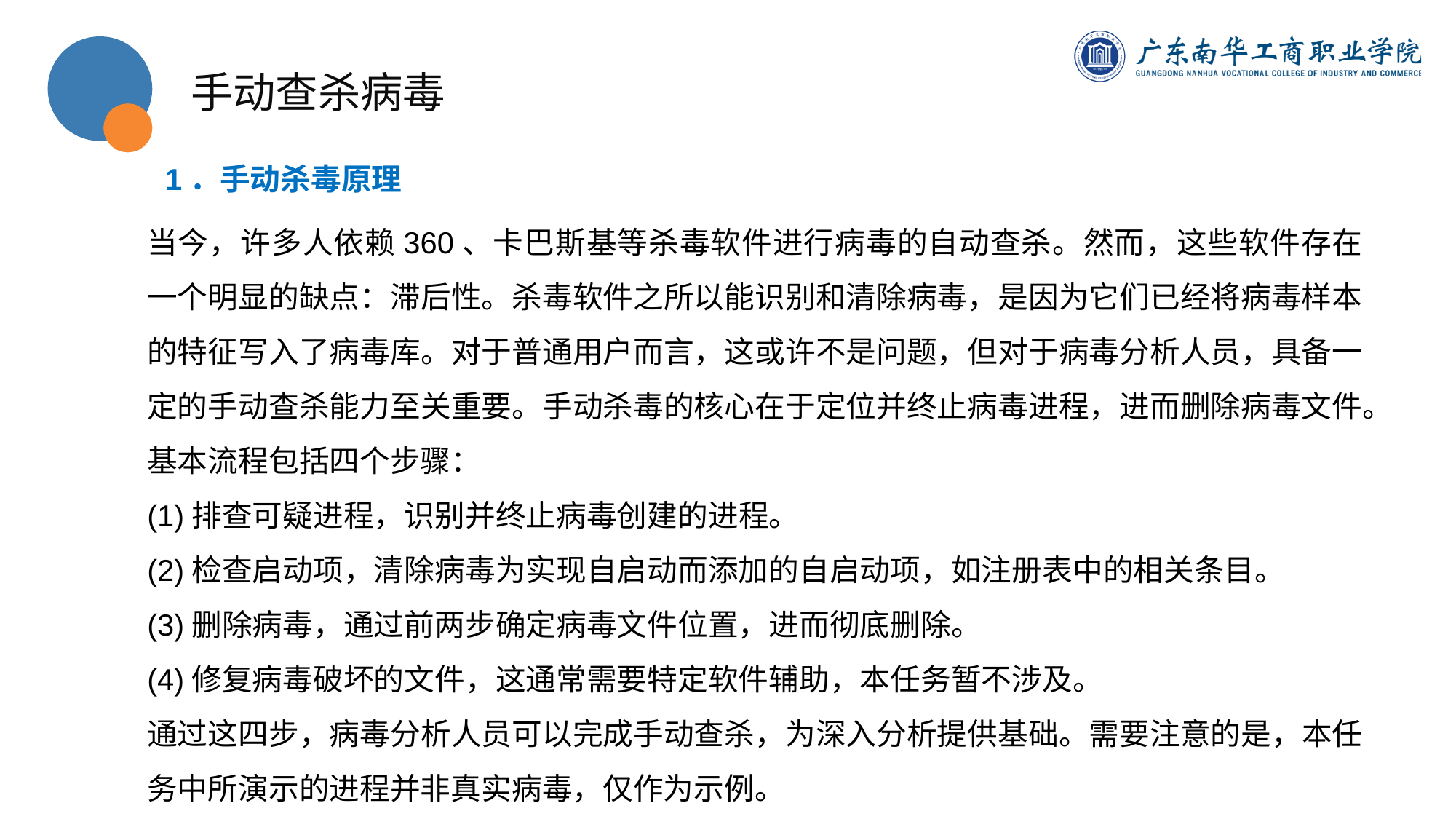

手动查杀病毒

1．手动杀毒原理
当今，许多人依赖360、卡巴斯基等杀毒软件进行病毒的自动查杀。然而，这些软件存在一个明显的缺点：滞后性。杀毒软件之所以能识别和清除病毒，是因为它们已经将病毒样本的特征写入了病毒库。对于普通用户而言，这或许不是问题，但对于病毒分析人员，具备一定的手动查杀能力至关重要。手动杀毒的核心在于定位并终止病毒进程，进而删除病毒文件。基本流程包括四个步骤：
(1)排查可疑进程，识别并终止病毒创建的进程。
(2)检查启动项，清除病毒为实现自启动而添加的自启动项，如注册表中的相关条目。
(3)删除病毒，通过前两步确定病毒文件位置，进而彻底删除。
(4)修复病毒破坏的文件，这通常需要特定软件辅助，本任务暂不涉及。
通过这四步，病毒分析人员可以完成手动查杀，为深入分析提供基础。需要注意的是，本任务中所演示的进程并非真实病毒，仅作为示例。